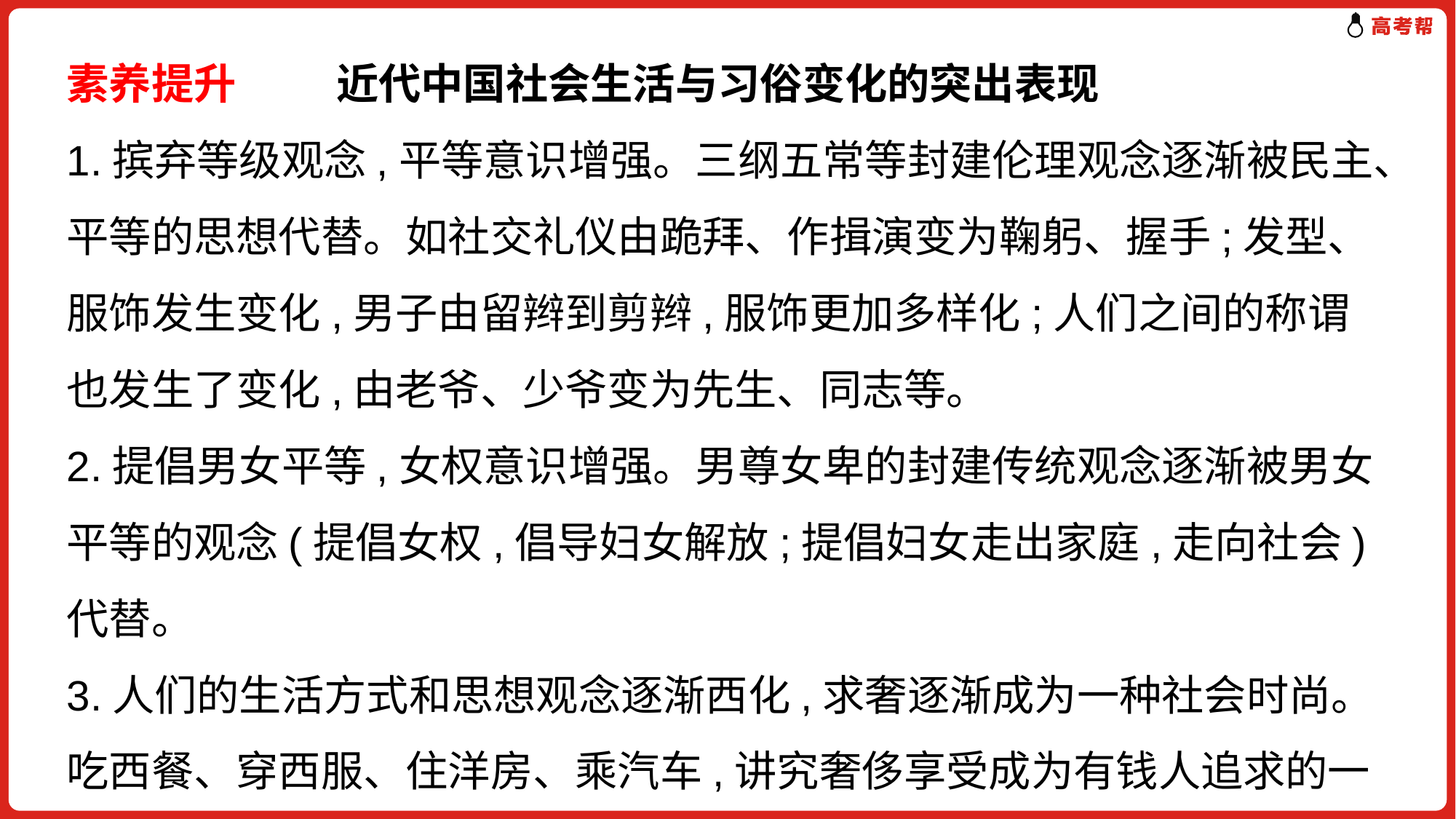

素养提升　      近代中国社会生活与习俗变化的突出表现
1.摈弃等级观念,平等意识增强。三纲五常等封建伦理观念逐渐被民主、平等的思想代替。如社交礼仪由跪拜、作揖演变为鞠躬、握手;发型、服饰发生变化,男子由留辫到剪辫,服饰更加多样化;人们之间的称谓也发生了变化,由老爷、少爷变为先生、同志等。
2.提倡男女平等,女权意识增强。男尊女卑的封建传统观念逐渐被男女平等的观念(提倡女权,倡导妇女解放;提倡妇女走出家庭,走向社会)代替。
3.人们的生活方式和思想观念逐渐西化,求奢逐渐成为一种社会时尚。吃西餐、穿西服、住洋房、乘汽车,讲究奢侈享受成为有钱人追求的一种潮流。